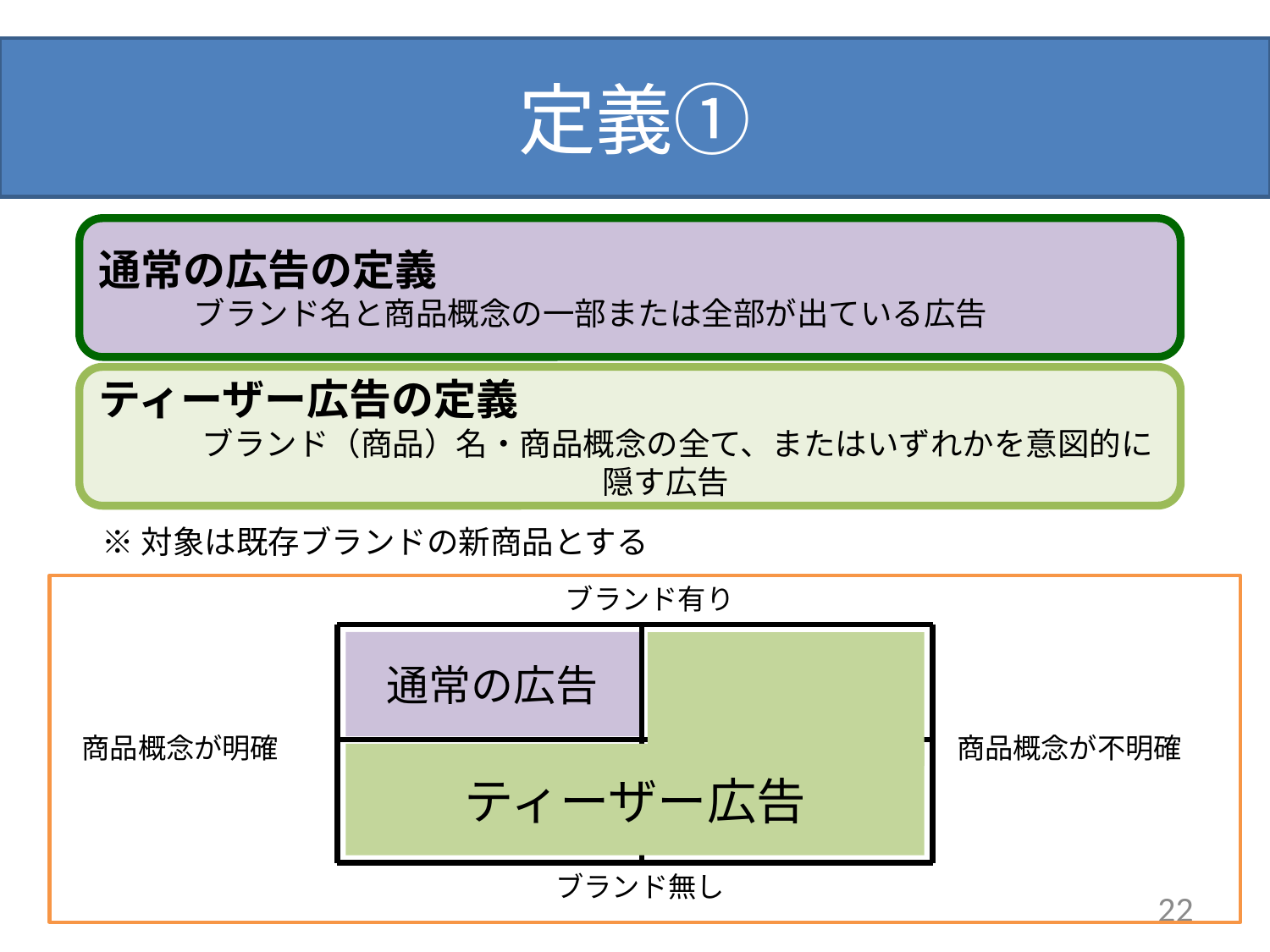

# 定義①

通常の広告の定義
　　　ブランド名と商品概念の一部または全部が出ている広告

ティーザー広告の定義
　　　ブランド（商品）名・商品概念の全て、またはいずれかを意図的に隠す広告

※対象は既存ブランドの新商品とする

ブランド有り
通常の広告

ティーザー広告
ブランド無し
商品概念が明確
商品概念が不明確
22